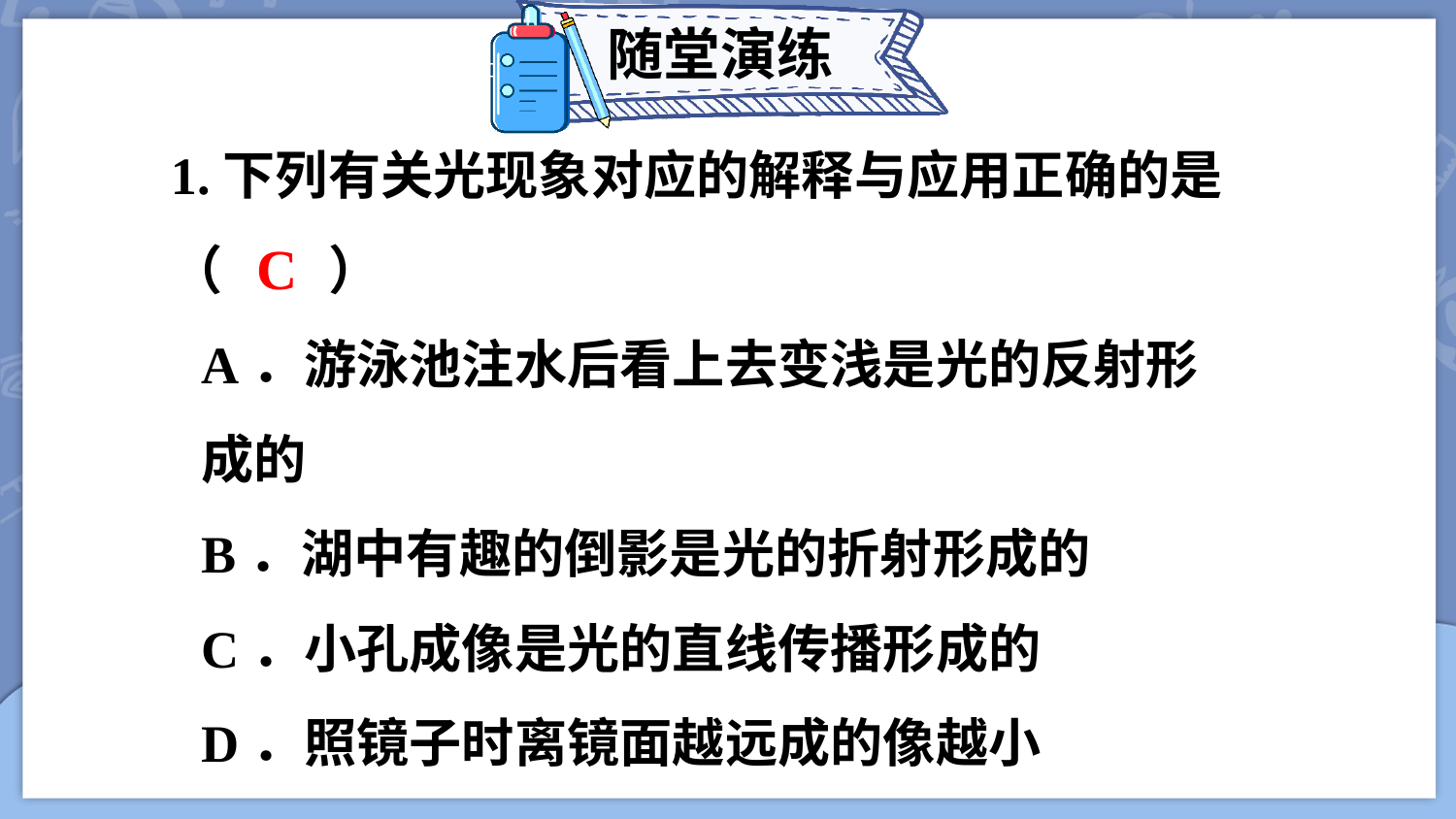

随堂演练
1.下列有关光现象对应的解释与应用正确的是（　　）
A．游泳池注水后看上去变浅是光的反射形成的
B．湖中有趣的倒影是光的折射形成的
C．小孔成像是光的直线传播形成的
D．照镜子时离镜面越远成的像越小
C